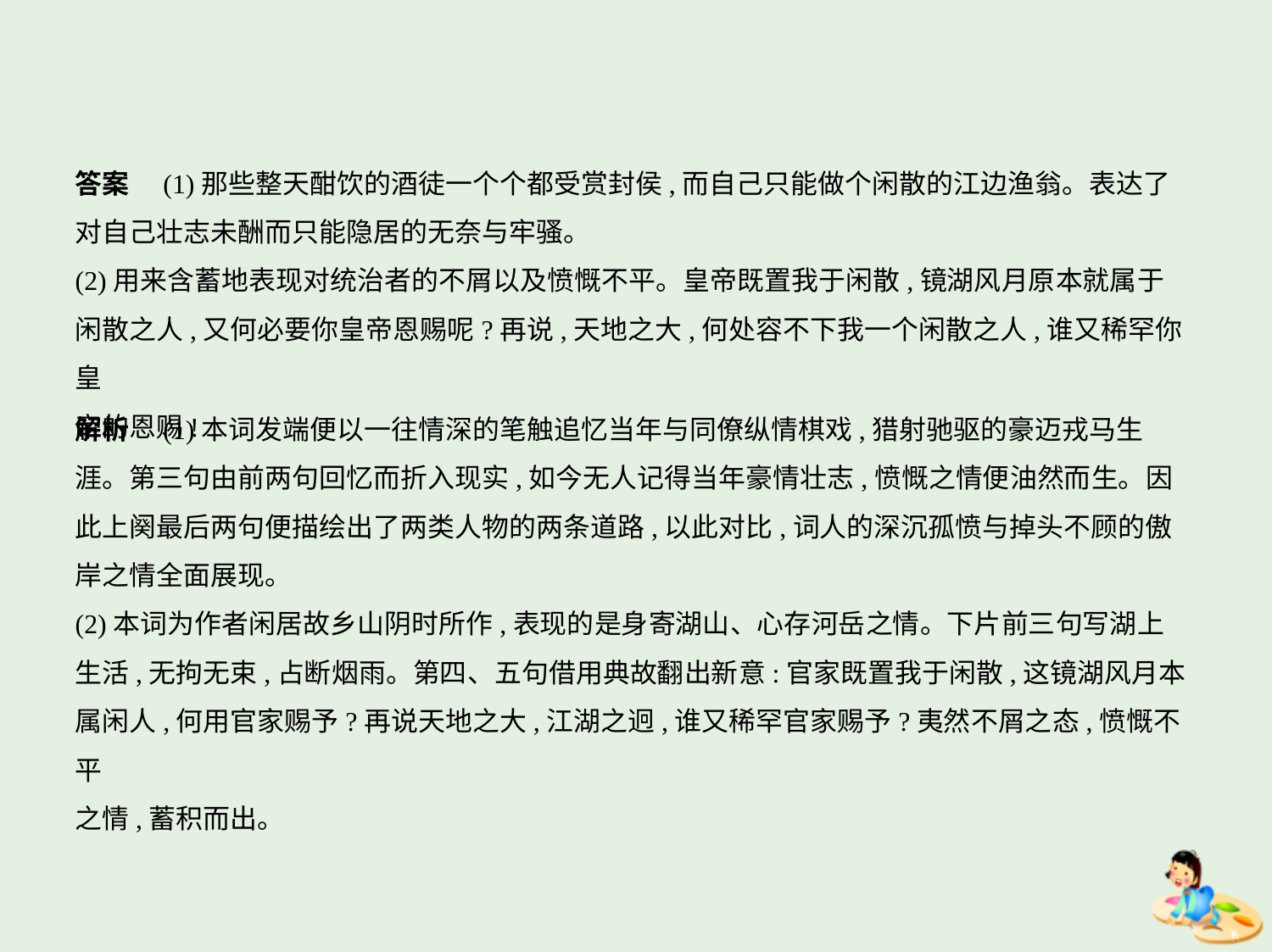

答案　(1)那些整天酣饮的酒徒一个个都受赏封侯,而自己只能做个闲散的江边渔翁。表达了
对自己壮志未酬而只能隐居的无奈与牢骚。
(2)用来含蓄地表现对统治者的不屑以及愤慨不平。皇帝既置我于闲散,镜湖风月原本就属于
闲散之人,又何必要你皇帝恩赐呢?再说,天地之大,何处容不下我一个闲散之人,谁又稀罕你皇
帝的恩赐!
解析　(1)本词发端便以一往情深的笔触追忆当年与同僚纵情棋戏,猎射驰驱的豪迈戎马生
涯。第三句由前两句回忆而折入现实,如今无人记得当年豪情壮志,愤慨之情便油然而生。因
此上阕最后两句便描绘出了两类人物的两条道路,以此对比,词人的深沉孤愤与掉头不顾的傲
岸之情全面展现。
(2)本词为作者闲居故乡山阴时所作,表现的是身寄湖山、心存河岳之情。下片前三句写湖上
生活,无拘无束,占断烟雨。第四、五句借用典故翻出新意:官家既置我于闲散,这镜湖风月本
属闲人,何用官家赐予?再说天地之大,江湖之迥,谁又稀罕官家赐予?夷然不屑之态,愤慨不平
之情,蓄积而出。